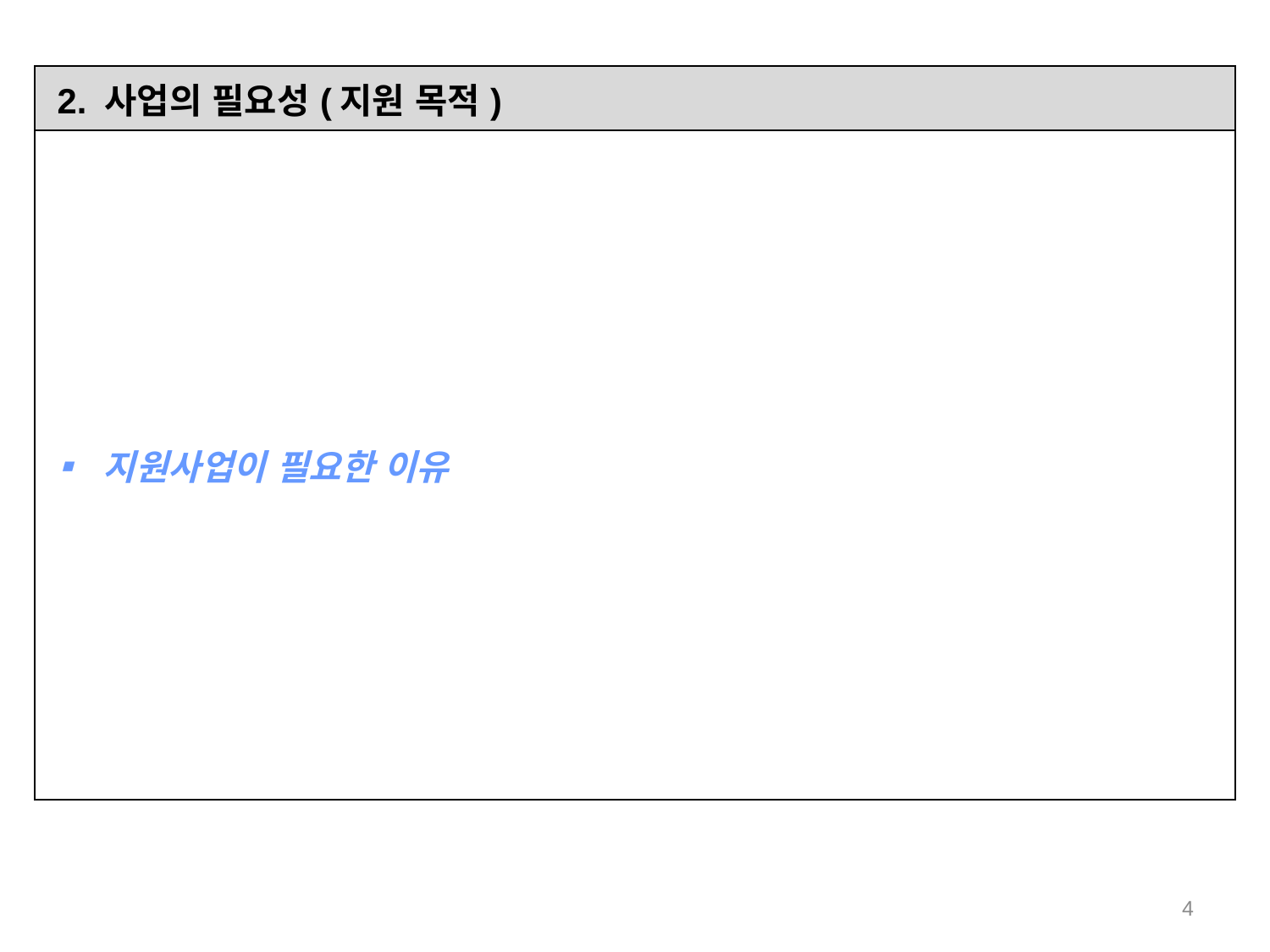

| 2. 사업의 필요성(지원 목적) |
| --- |
| ▪ 지원사업이 필요한 이유 |
4